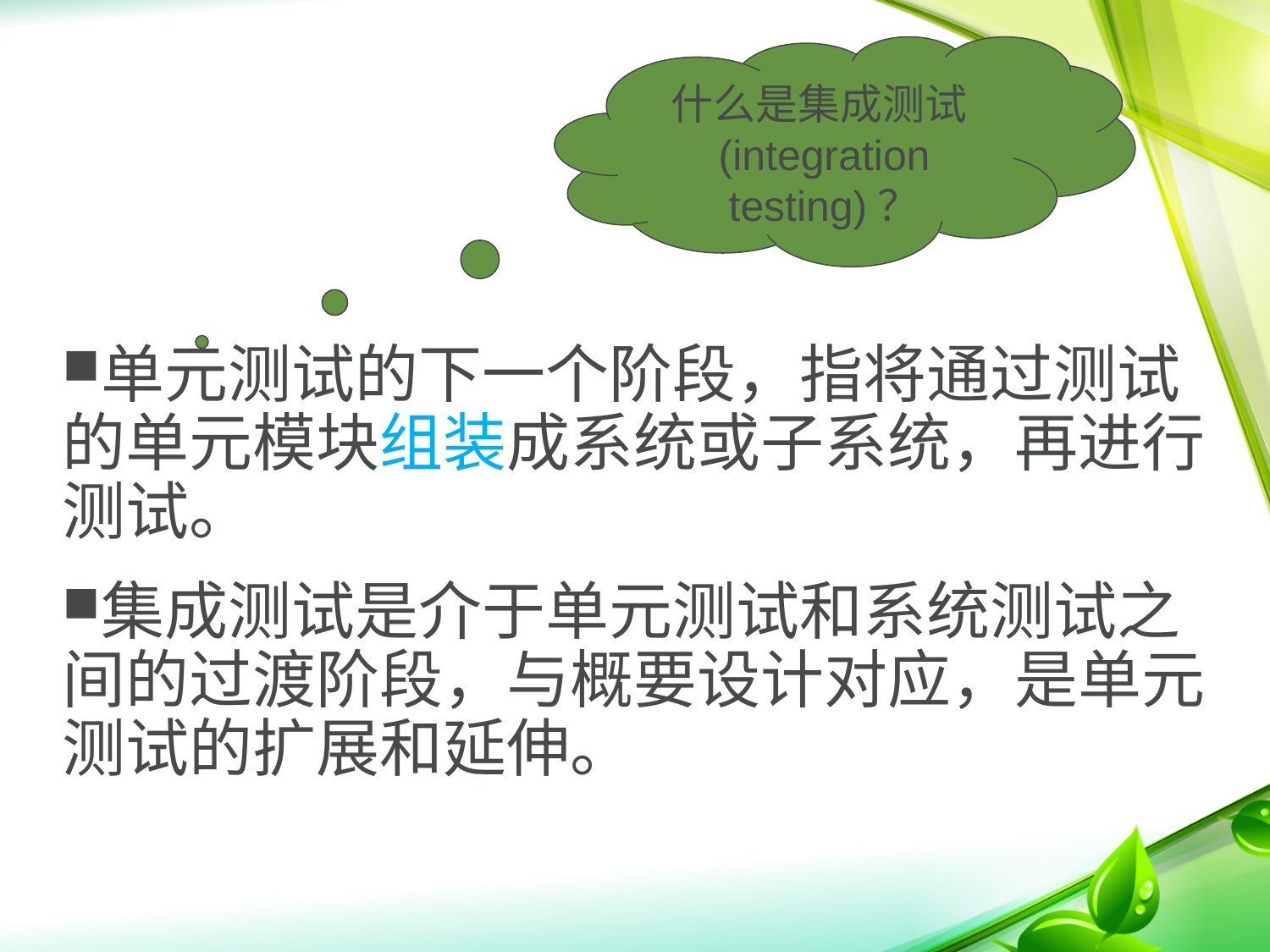

什么是集成测试(integration testing)？
单元测试的下一个阶段，指将通过测试的单元模块组装成系统或子系统，再进行测试。
集成测试是介于单元测试和系统测试之间的过渡阶段，与概要设计对应，是单元测试的扩展和延伸。